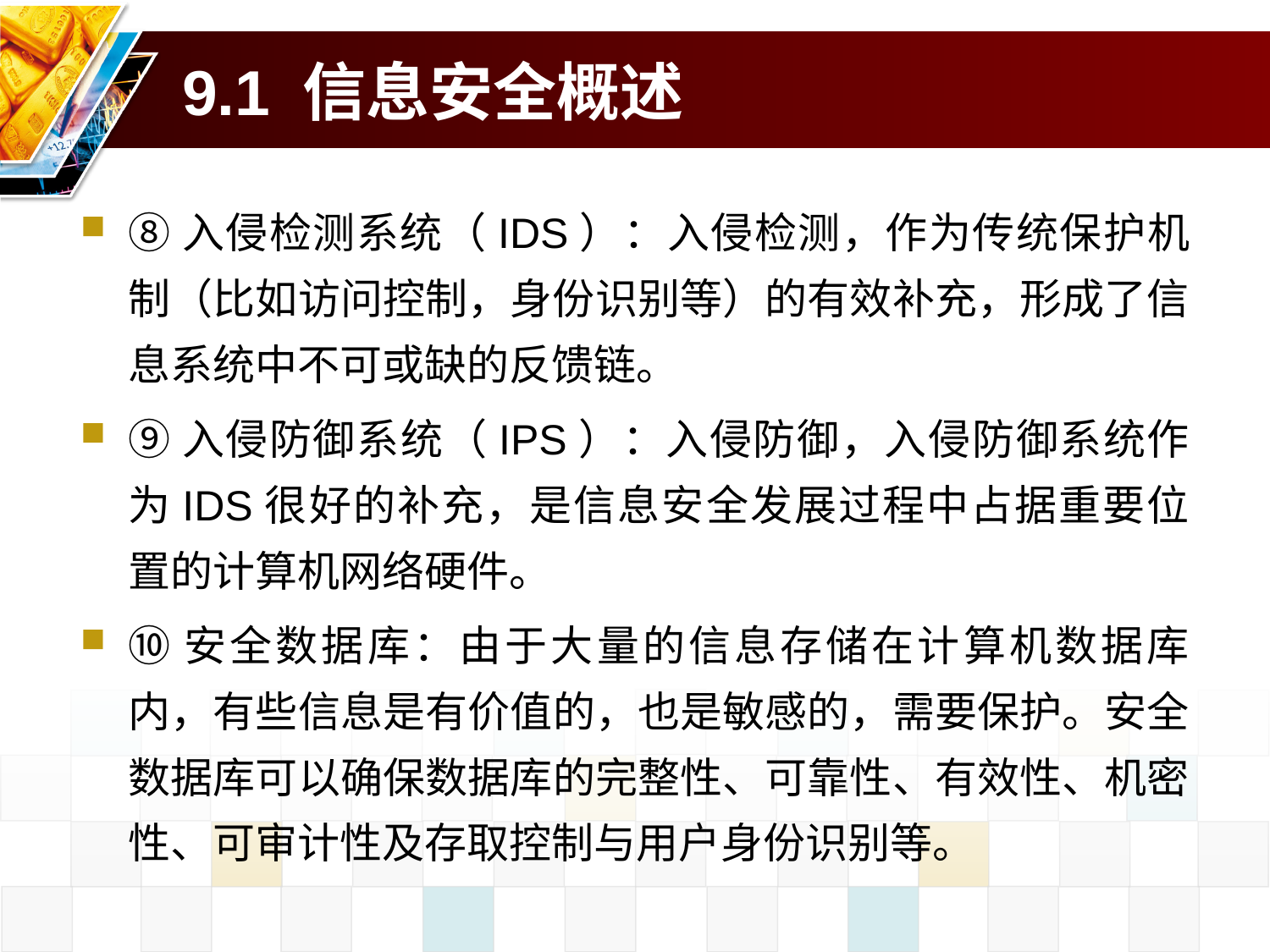

# 9.1 信息安全概述
⑧入侵检测系统（IDS）：入侵检测，作为传统保护机制（比如访问控制，身份识别等）的有效补充，形成了信息系统中不可或缺的反馈链。
⑨入侵防御系统（IPS）：入侵防御，入侵防御系统作为IDS很好的补充，是信息安全发展过程中占据重要位置的计算机网络硬件。
⑩安全数据库：由于大量的信息存储在计算机数据库内，有些信息是有价值的，也是敏感的，需要保护。安全数据库可以确保数据库的完整性、可靠性、有效性、机密性、可审计性及存取控制与用户身份识别等。